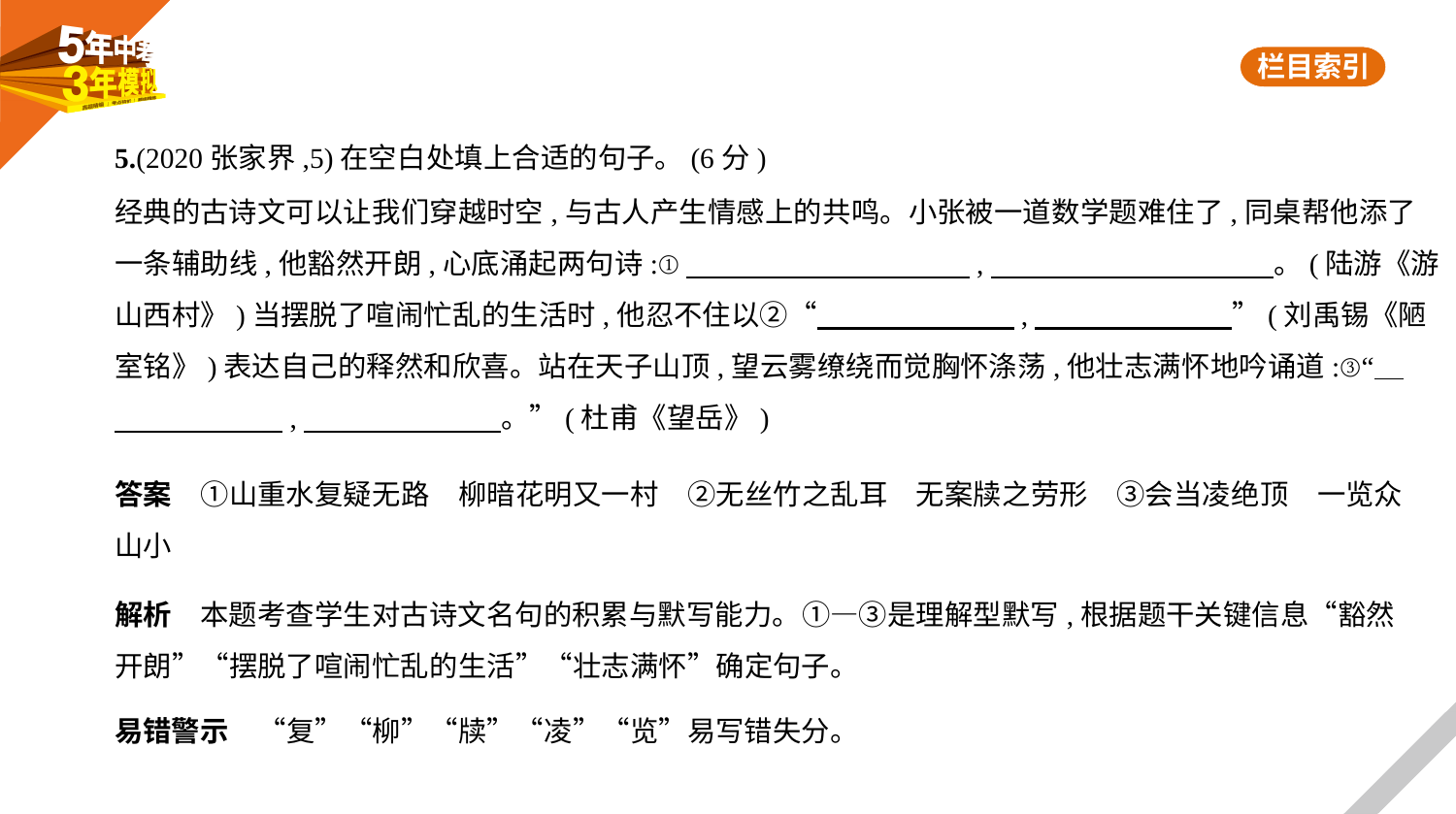

5.(2020张家界,5)在空白处填上合适的句子。(6分)
经典的古诗文可以让我们穿越时空,与古人产生情感上的共鸣。小张被一道数学题难住了,同桌帮他添了
一条辅助线,他豁然开朗,心底涌起两句诗:①　　　　　　　　　    ,　　　　　　　　　    。(陆游《游
山西村》)当摆脱了喧闹忙乱的生活时,他忍不住以②“　　　　　　    ,　　　　　　    ”(刘禹锡《陋
室铭》)表达自己的释然和欣喜。站在天子山顶,望云雾缭绕而觉胸怀涤荡,他壮志满怀地吟诵道:③“    
　　　　　    ,　　　　　　    。”(杜甫《望岳》)
答案　①山重水复疑无路　柳暗花明又一村　②无丝竹之乱耳　无案牍之劳形　③会当凌绝顶　一览众
山小
解析　本题考查学生对古诗文名句的积累与默写能力。①—③是理解型默写,根据题干关键信息“豁然
开朗”“摆脱了喧闹忙乱的生活”“壮志满怀”确定句子。
易错警示　“复”“柳”“牍”“凌”“览”易写错失分。